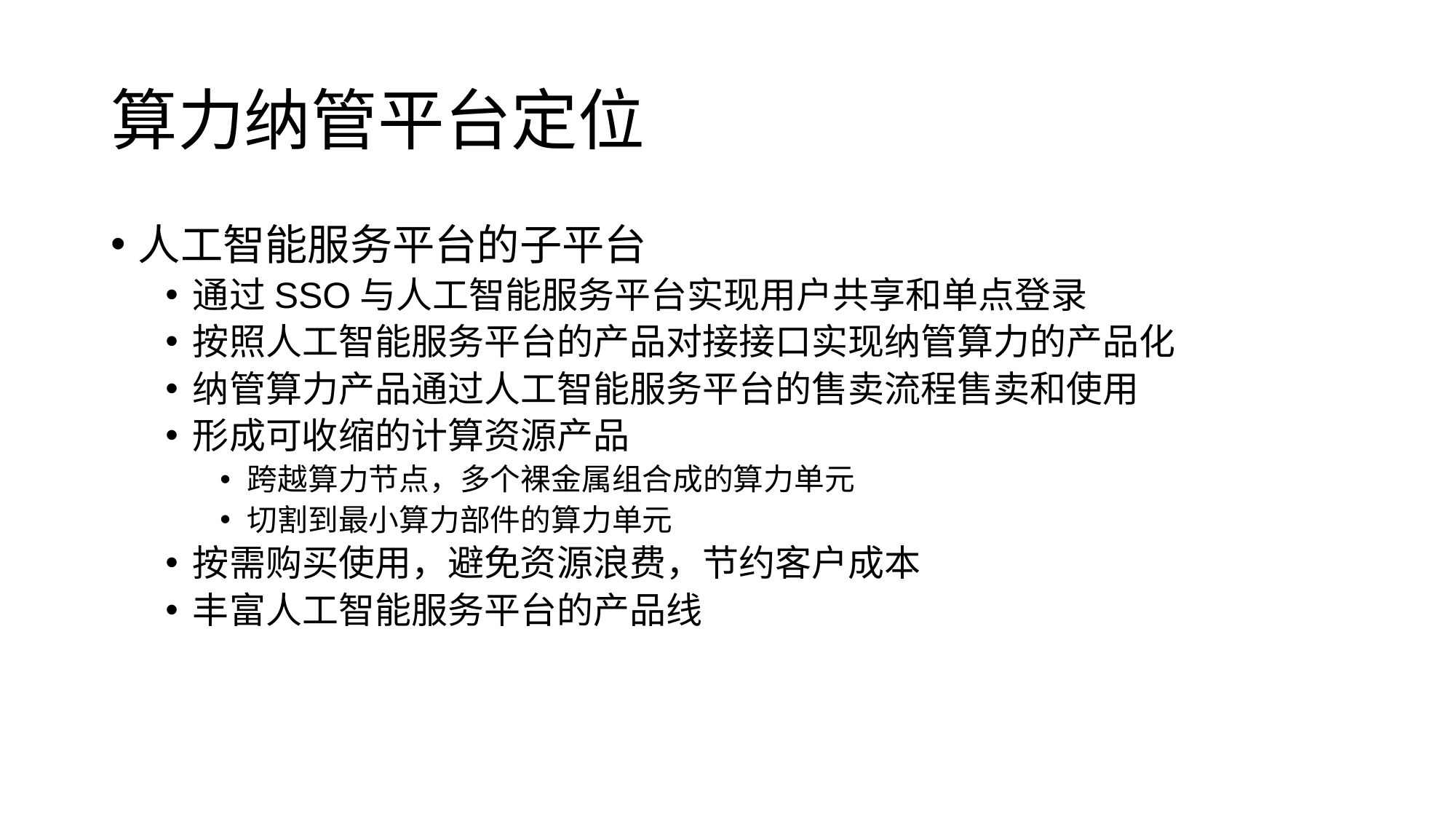

# 算力纳管平台定位
人工智能服务平台的子平台
通过SSO与人工智能服务平台实现用户共享和单点登录
按照人工智能服务平台的产品对接接口实现纳管算力的产品化
纳管算力产品通过人工智能服务平台的售卖流程售卖和使用
形成可收缩的计算资源产品
跨越算力节点，多个裸金属组合成的算力单元
切割到最小算力部件的算力单元
按需购买使用，避免资源浪费，节约客户成本
丰富人工智能服务平台的产品线